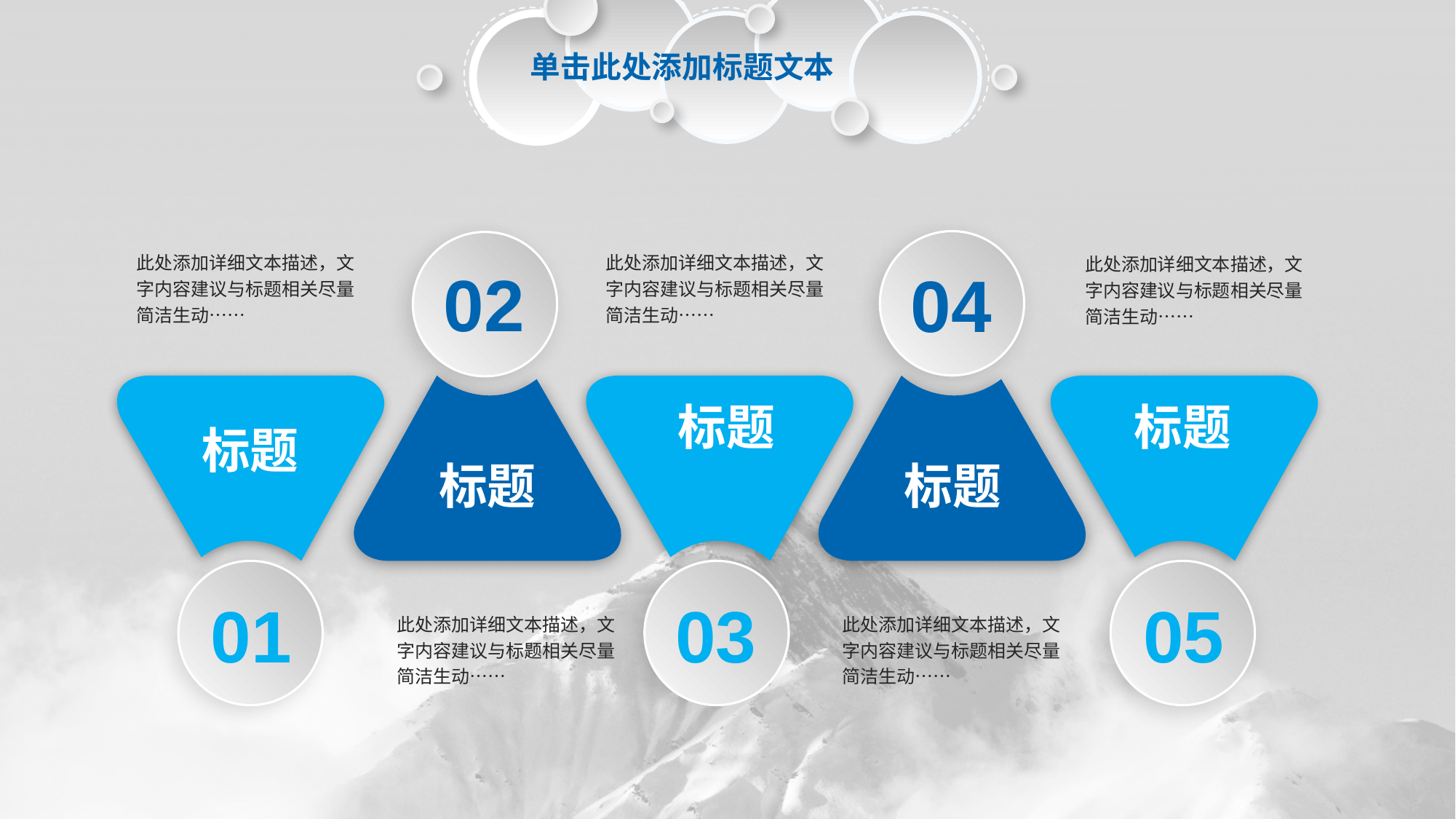

单击此处添加标题文本

04

02
此处添加详细文本描述，文字内容建议与标题相关尽量简洁生动……
此处添加详细文本描述，文字内容建议与标题相关尽量简洁生动……
此处添加详细文本描述，文字内容建议与标题相关尽量简洁生动……

标题

标题

标题

标题

标题

05

01

03
此处添加详细文本描述，文字内容建议与标题相关尽量简洁生动……
此处添加详细文本描述，文字内容建议与标题相关尽量简洁生动……